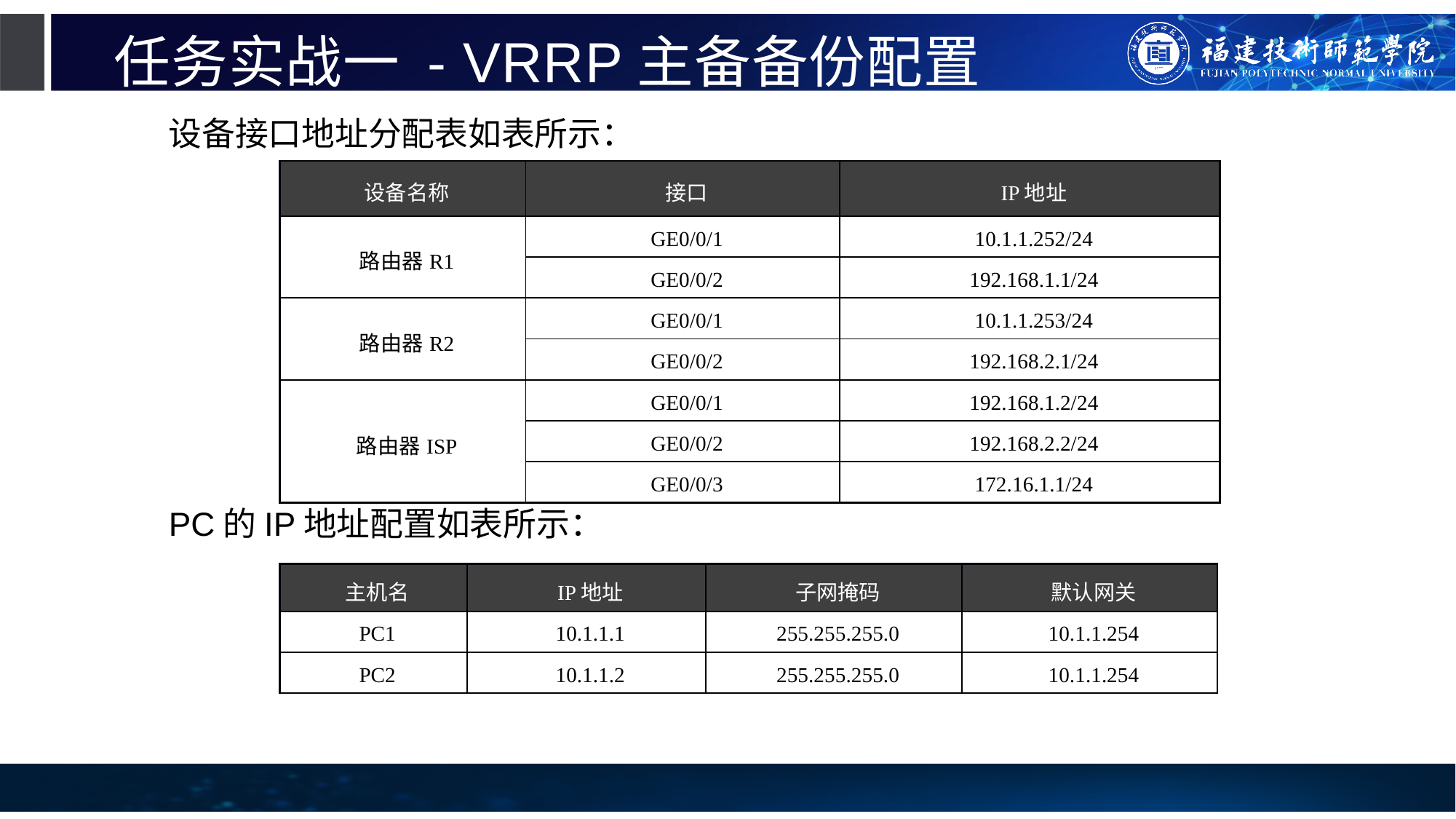

# 任务实战一 - VRRP主备备份配置
设备接口地址分配表如表所示：

PC的IP地址配置如表所示：
| 设备名称 | 接口 | IP地址 |
| --- | --- | --- |
| 路由器R1 | GE0/0/1 | 10.1.1.252/24 |
|  | GE0/0/2 | 192.168.1.1/24 |
| 路由器R2 | GE0/0/1 | 10.1.1.253/24 |
|  | GE0/0/2 | 192.168.2.1/24 |
| 路由器ISP | GE0/0/1 | 192.168.1.2/24 |
|  | GE0/0/2 | 192.168.2.2/24 |
|  | GE0/0/3 | 172.16.1.1/24 |
| 主机名 | IP地址 | 子网掩码 | 默认网关 |
| --- | --- | --- | --- |
| PC1 | 10.1.1.1 | 255.255.255.0 | 10.1.1.254 |
| PC2 | 10.1.1.2 | 255.255.255.0 | 10.1.1.254 |